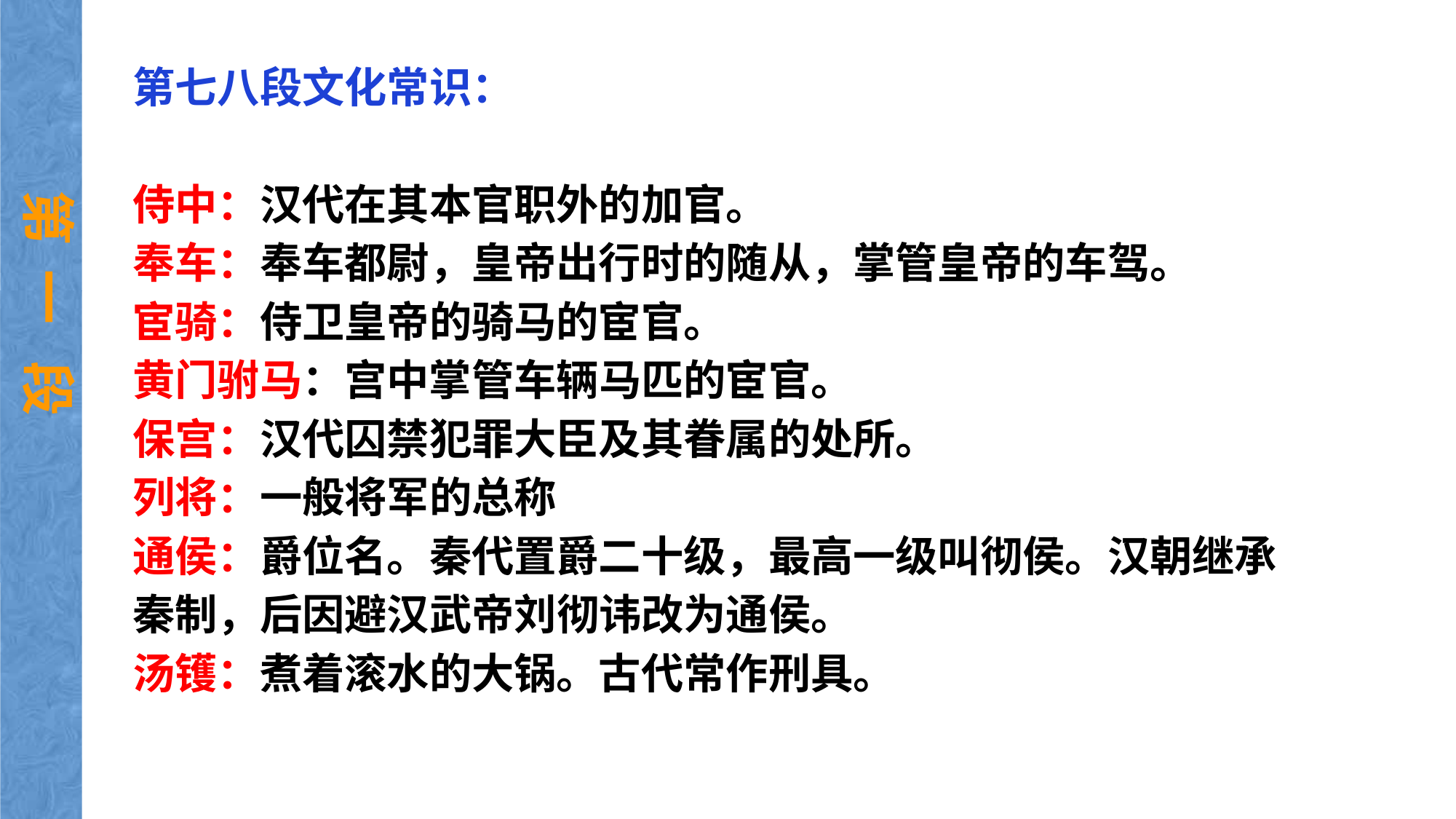

第七八段文化常识：

侍中：汉代在其本官职外的加官。
奉车：奉车都尉，皇帝出行时的随从，掌管皇帝的车驾。
宦骑：侍卫皇帝的骑马的宦官。
黄门驸马：宫中掌管车辆马匹的宦官。
保宫：汉代囚禁犯罪大臣及其眷属的处所。
列将：一般将军的总称
通侯：爵位名。秦代置爵二十级，最高一级叫彻侯。汉朝继承秦制，后因避汉武帝刘彻讳改为通侯。
汤镬：煮着滚水的大锅。古代常作刑具。

第  一   段